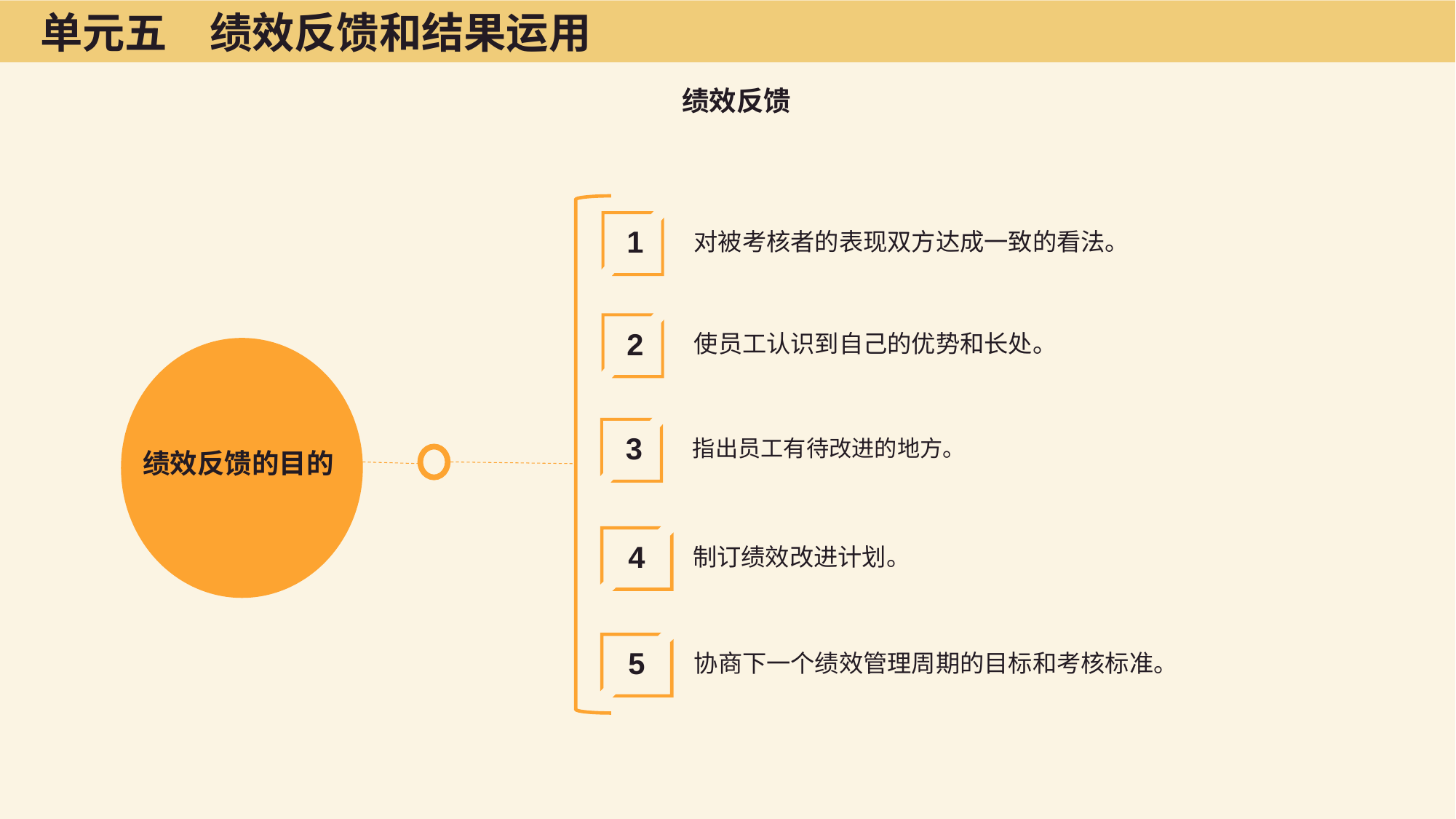

单元五　绩效反馈和结果运用
绩效反馈

对被考核者的表现双方达成一致的看法。

1
使员工认识到自己的优势和长处。

2

指出员工有待改进的地方。

3
绩效反馈的目的

制订绩效改进计划。

4
协商下一个绩效管理周期的目标和考核标准。

5